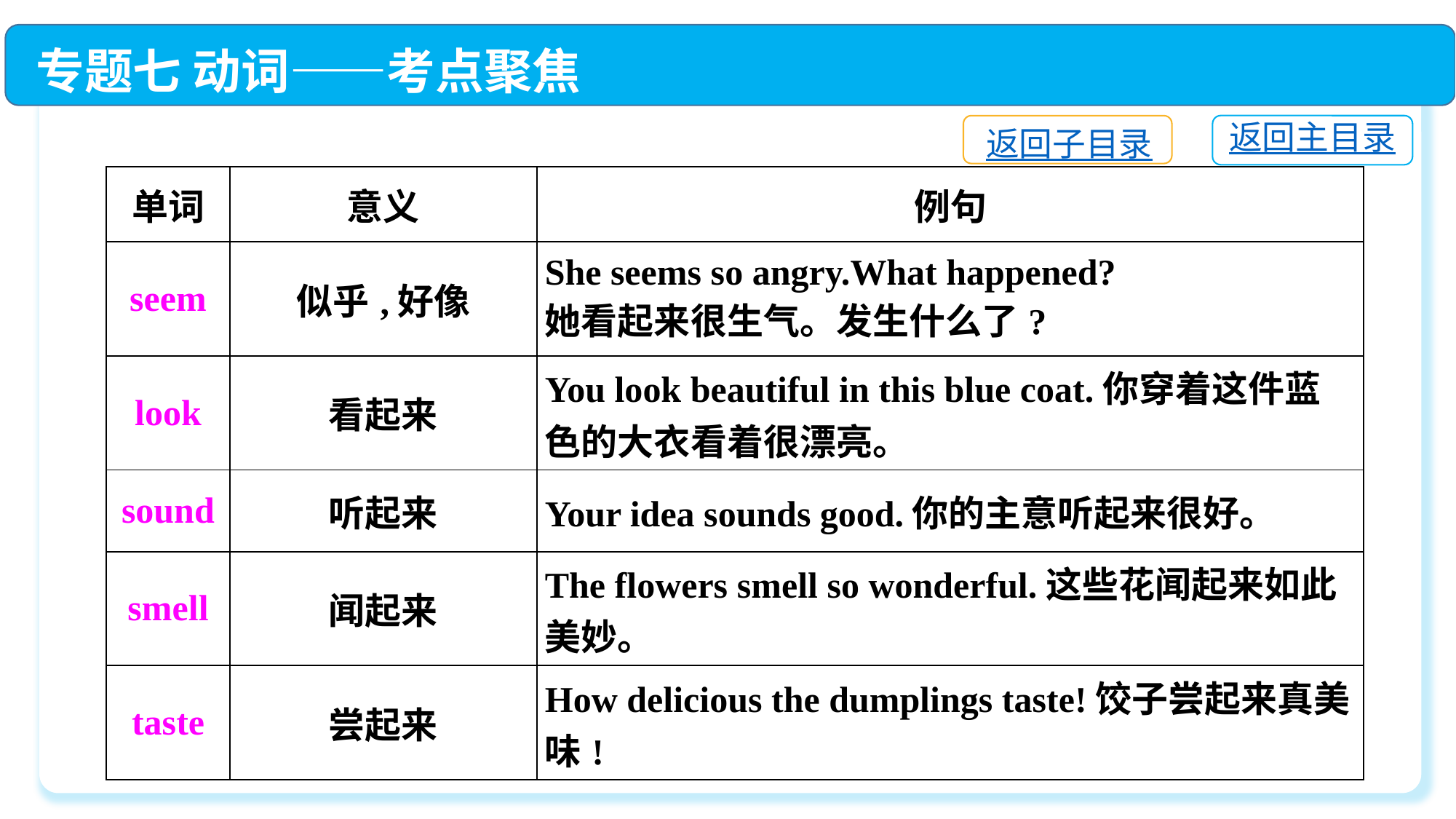

专题七 动词——考点聚焦

返回主目录

返回子目录
| 单词 | 意义 | 例句 |
| --- | --- | --- |
| seem | 似乎,好像 | She seems so angry.What happened? 她看起来很生气。发生什么了? |
| look | 看起来 | You look beautiful in this blue coat.你穿着这件蓝色的大衣看着很漂亮。 |
| sound | 听起来 | Your idea sounds good.你的主意听起来很好。 |
| smell | 闻起来 | The flowers smell so wonderful.这些花闻起来如此美妙。 |
| taste | 尝起来 | How delicious the dumplings taste!饺子尝起来真美味! |